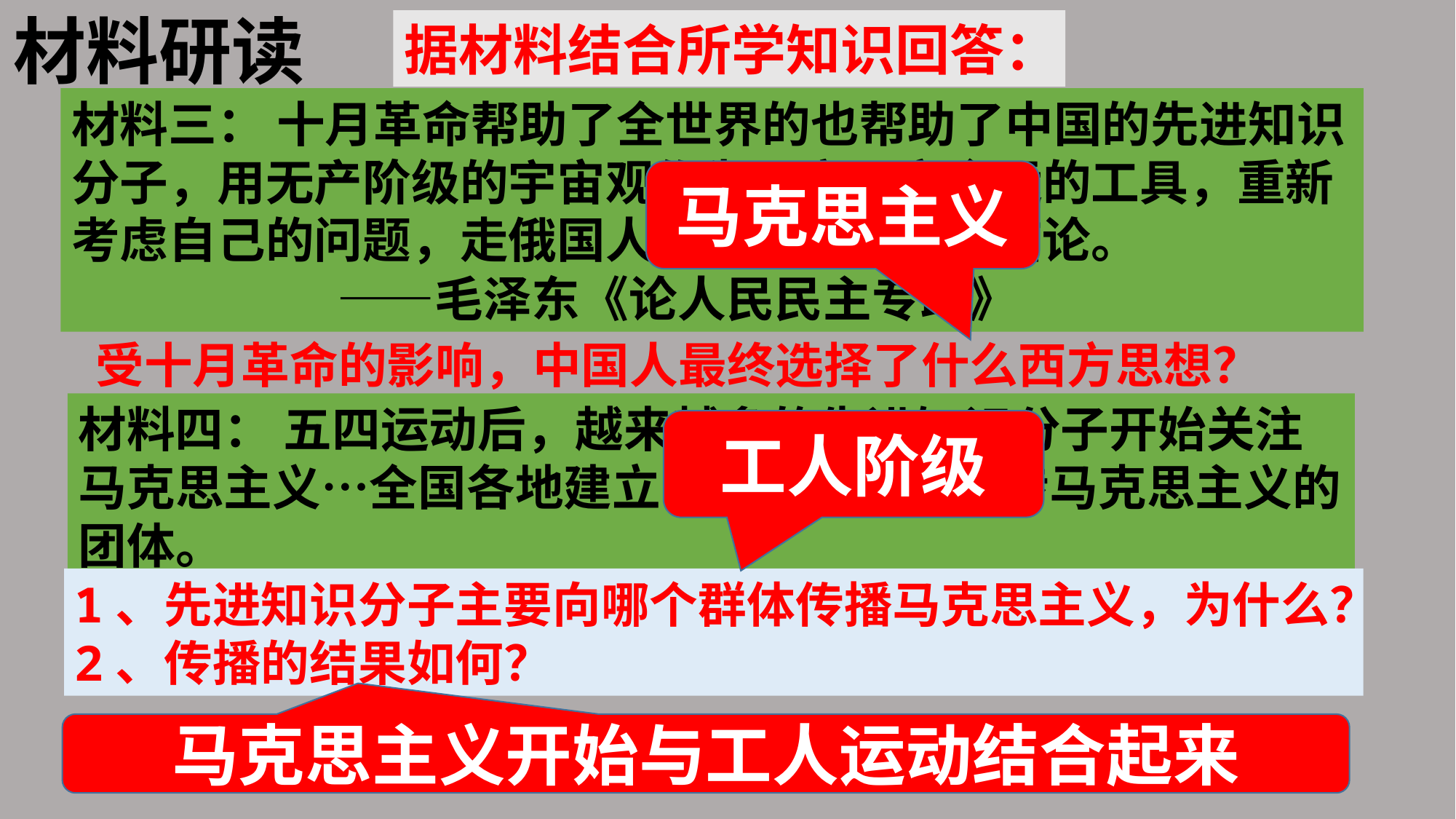

材料研读
据材料结合所学知识回答：
材料三： 十月革命帮助了全世界的也帮助了中国的先进知识分子，用无产阶级的宇宙观作为观察国家命运的工具，重新考虑自己的问题，走俄国人的路——这就是结论。
                        ——毛泽东《论人民民主专政》
马克思主义
受十月革命的影响，中国人最终选择了什么西方思想？
材料四： 五四运动后，越来越多的先进知识分子开始关注马克思主义…全国各地建立了许多研究和宣传马克思主义的团体。
工人阶级
1、先进知识分子主要向哪个群体传播马克思主义，为什么？
2、传播的结果如何？
马克思主义开始与工人运动结合起来